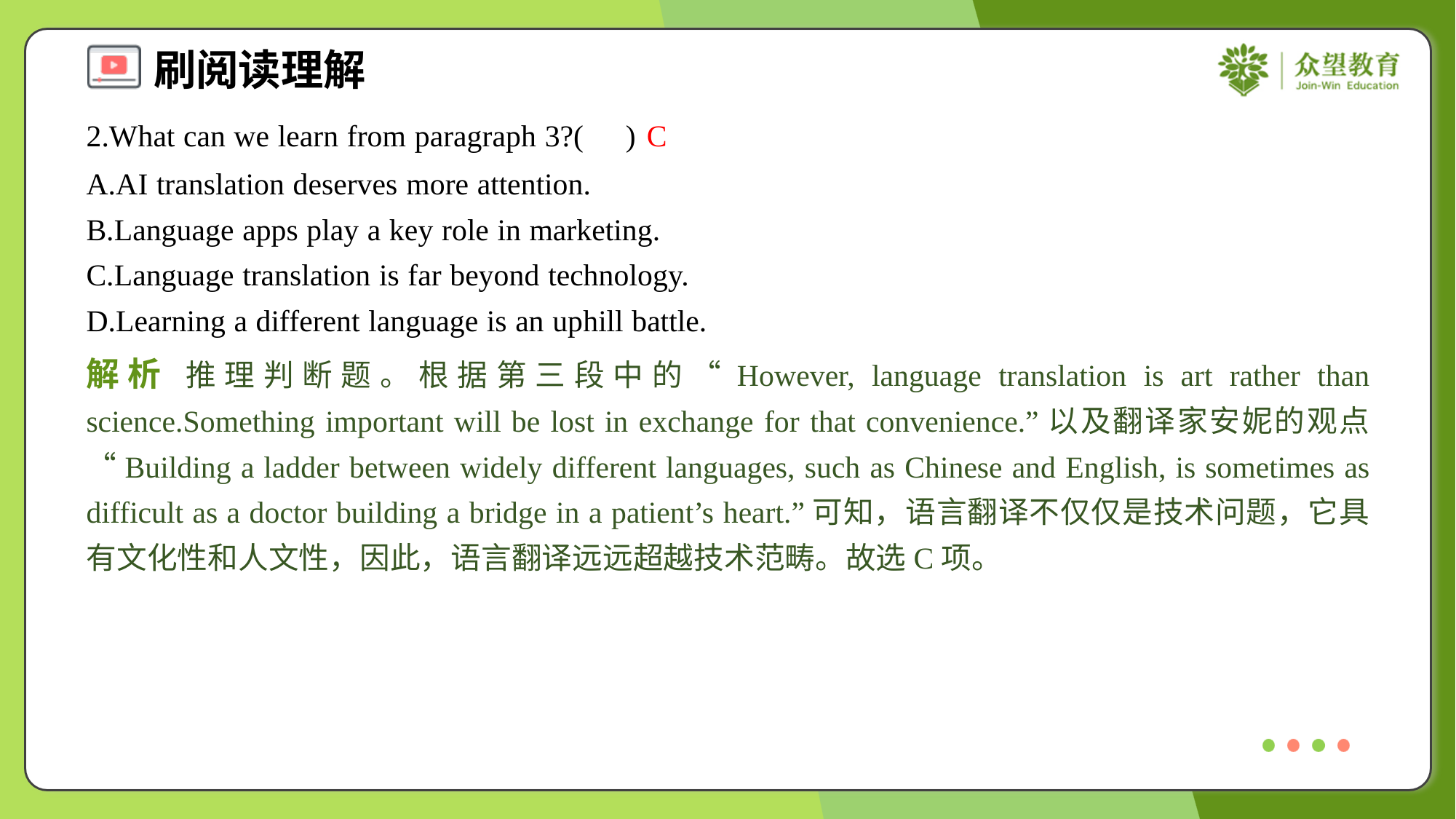

2.What can we learn from paragraph 3?(     )
C
A.AI translation deserves more attention.
B.Language apps play a key role in marketing.
C.Language translation is far beyond technology.
D.Learning a different language is an uphill battle.
解析 推理判断题。根据第三段中的“However, language translation is art rather than science.Something important will be lost in exchange for that convenience.”以及翻译家安妮的观点“Building a ladder between widely different languages, such as Chinese and English, is sometimes as difficult as a doctor building a bridge in a patient’s heart.”可知，语言翻译不仅仅是技术问题，它具有文化性和人文性，因此，语言翻译远远超越技术范畴。故选C项。